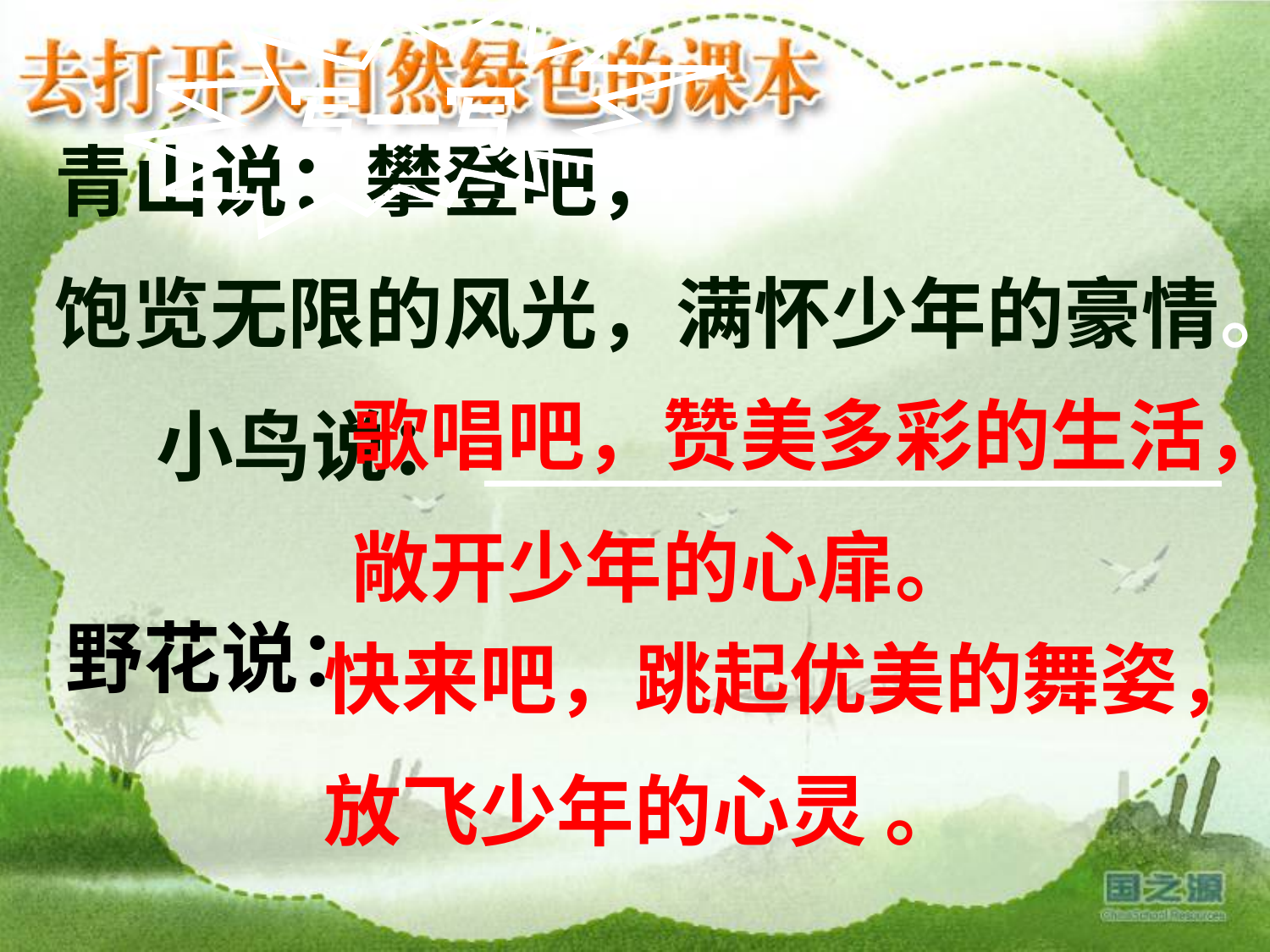

写一写
青山说：攀登吧，
饱览无限的风光，满怀少年的豪情。

歌唱吧，赞美多彩的生活，
敞开少年的心扉。
小鸟说：
野花说：
快来吧，跳起优美的舞姿，
放飞少年的心灵 。